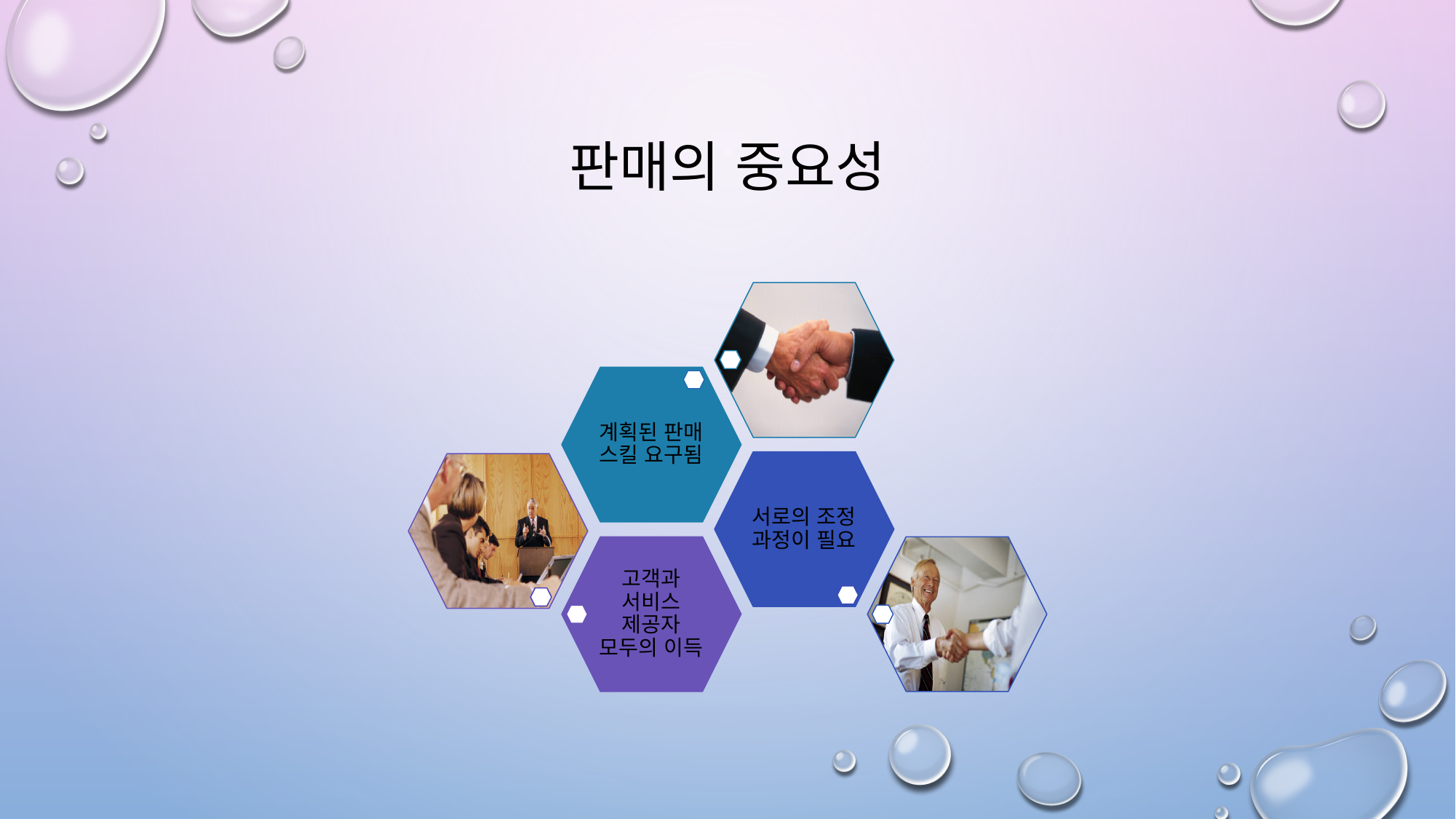

# 판매의 중요성
고객과 서비스 제공자 모두의 이득
서로의 조정 과정이 필요
계획된 판매 스킬 요구됨